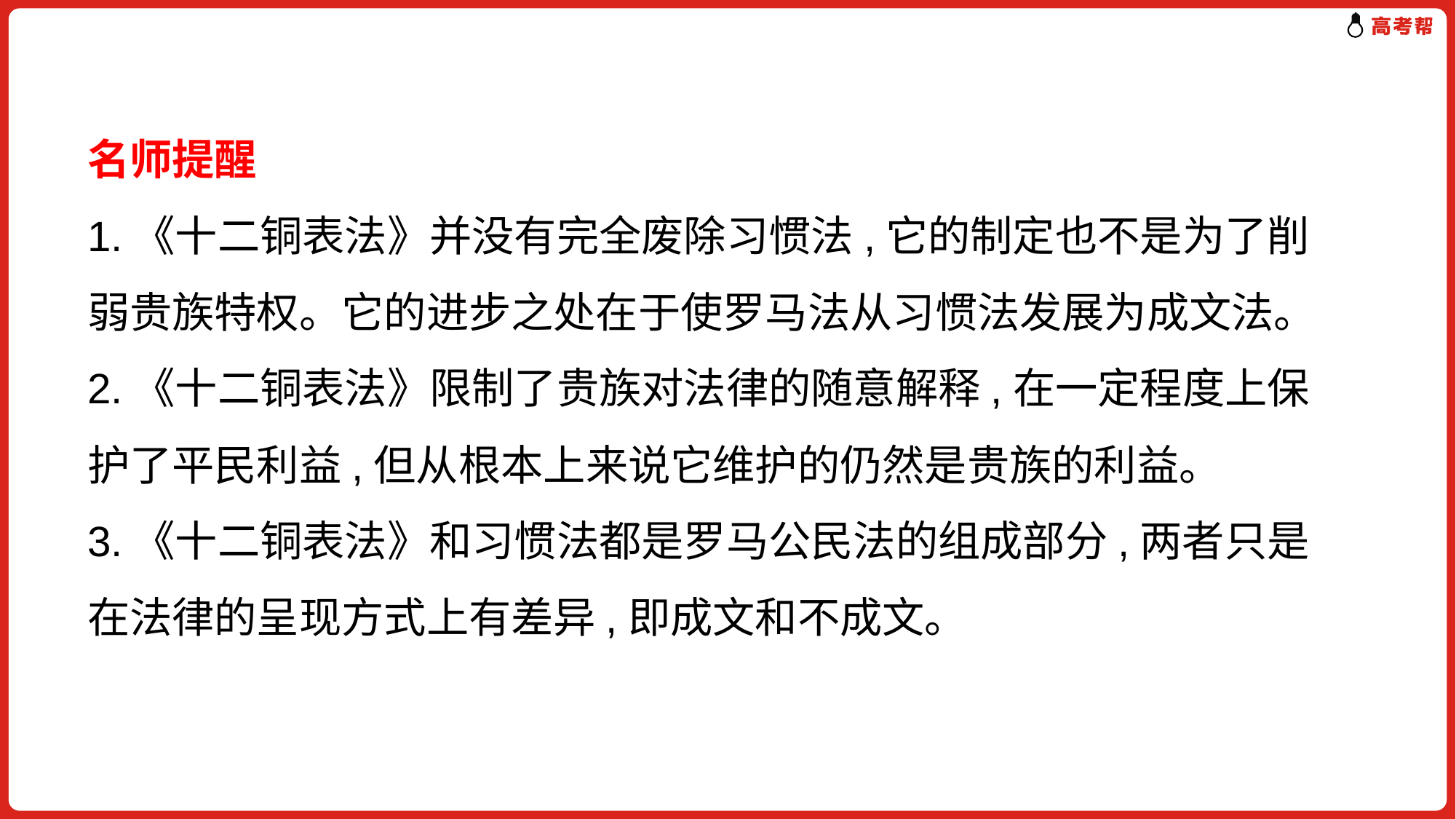

名师提醒
1.《十二铜表法》并没有完全废除习惯法,它的制定也不是为了削弱贵族特权。它的进步之处在于使罗马法从习惯法发展为成文法。
2.《十二铜表法》限制了贵族对法律的随意解释,在一定程度上保护了平民利益,但从根本上来说它维护的仍然是贵族的利益。
3.《十二铜表法》和习惯法都是罗马公民法的组成部分,两者只是在法律的呈现方式上有差异,即成文和不成文。